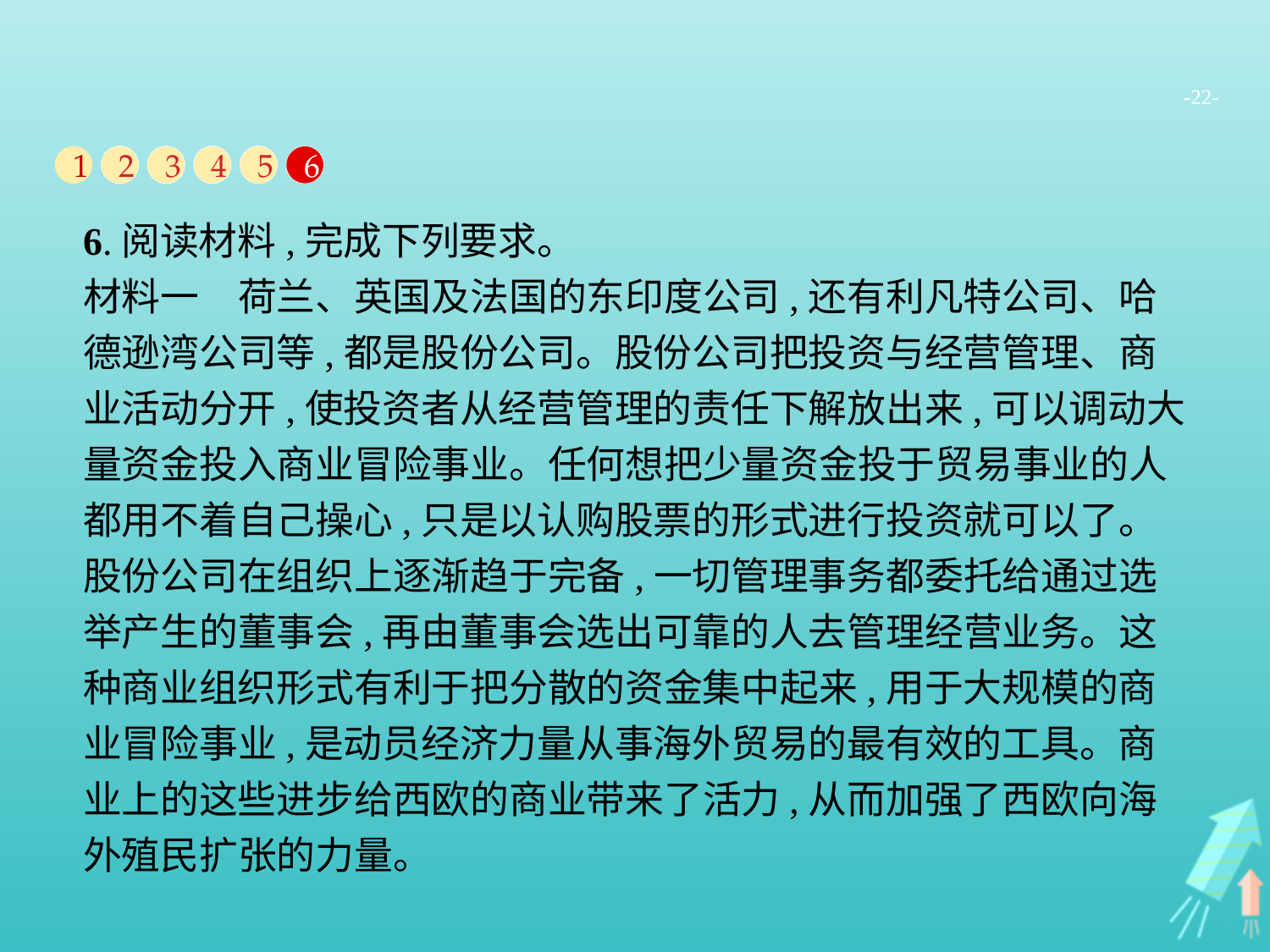

-22-
1
2
3
4
5
6
6.阅读材料,完成下列要求。
材料一　荷兰、英国及法国的东印度公司,还有利凡特公司、哈德逊湾公司等,都是股份公司。股份公司把投资与经营管理、商业活动分开,使投资者从经营管理的责任下解放出来,可以调动大量资金投入商业冒险事业。任何想把少量资金投于贸易事业的人都用不着自己操心,只是以认购股票的形式进行投资就可以了。股份公司在组织上逐渐趋于完备,一切管理事务都委托给通过选举产生的董事会,再由董事会选出可靠的人去管理经营业务。这种商业组织形式有利于把分散的资金集中起来,用于大规模的商业冒险事业,是动员经济力量从事海外贸易的最有效的工具。商业上的这些进步给西欧的商业带来了活力,从而加强了西欧向海外殖民扩张的力量。